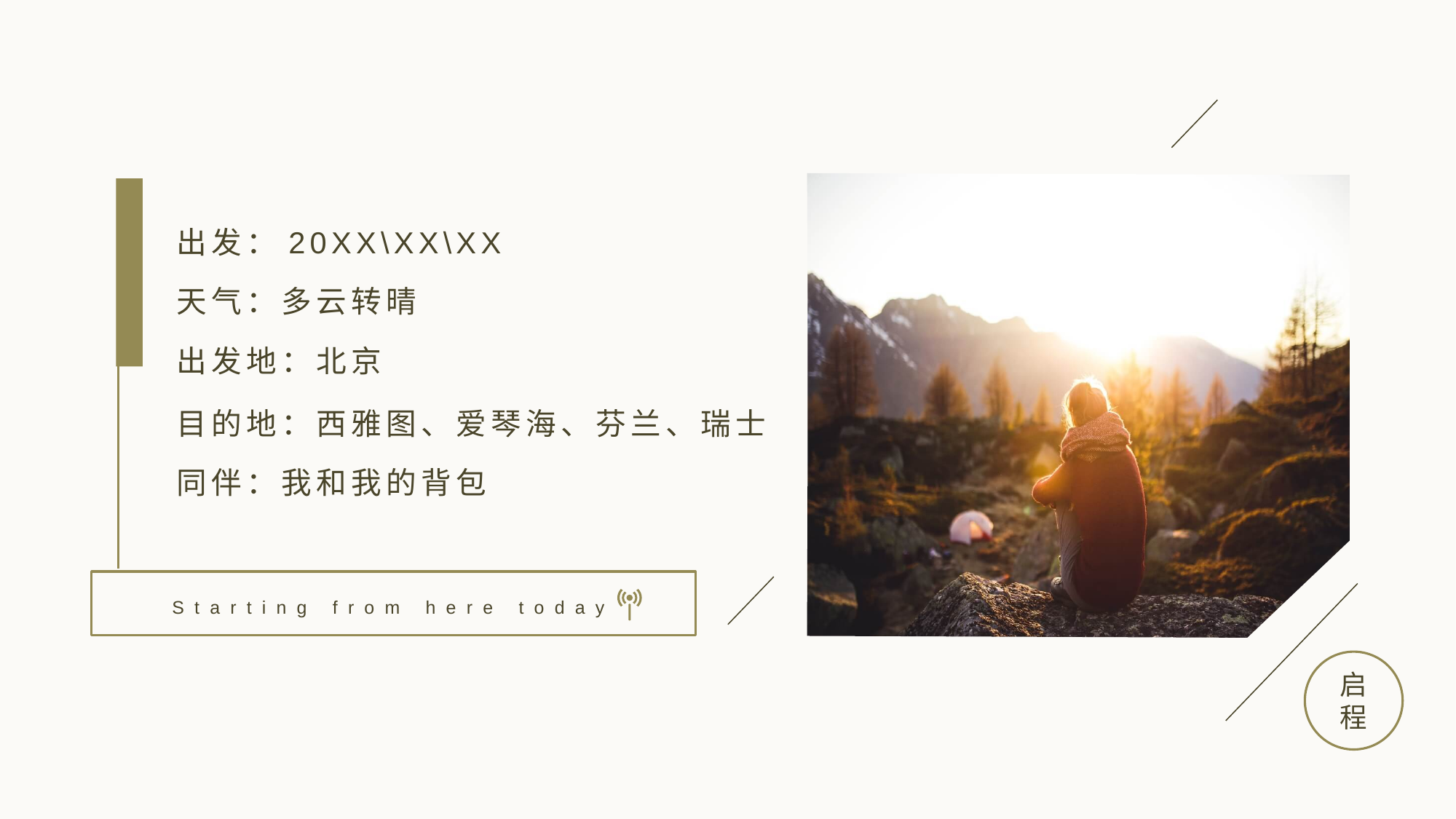

出发：20XX\XX\XX
天气：多云转晴
出发地：北京
目的地：西雅图、爱琴海、芬兰、瑞士
同伴：我和我的背包

Starting from here today

启程
延迟符